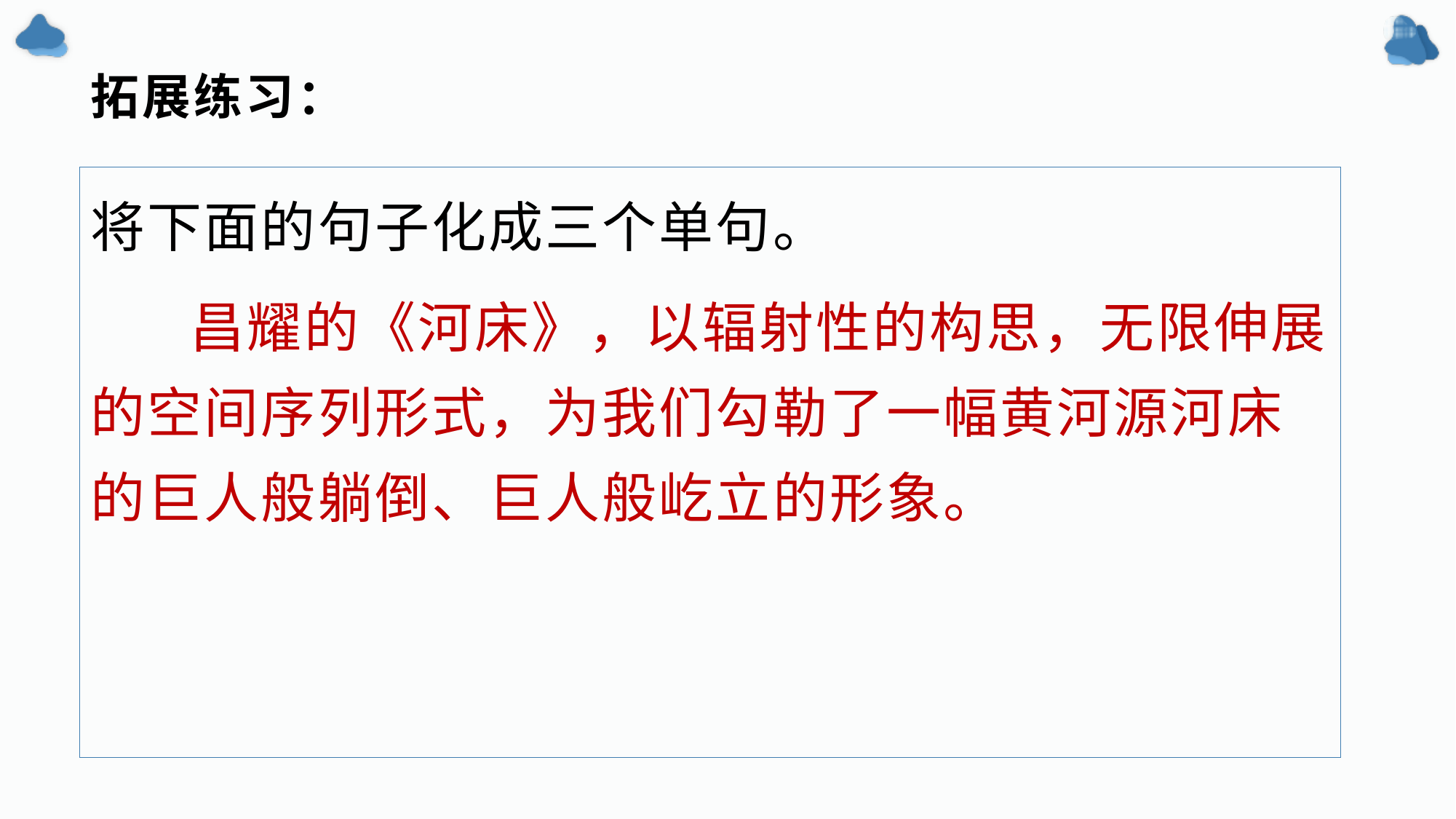

# 拓展练习：
将下面的句子化成三个单句。
      昌耀的《河床》，以辐射性的构思，无限伸展的空间序列形式，为我们勾勒了一幅黄河源河床的巨人般躺倒、巨人般屹立的形象。